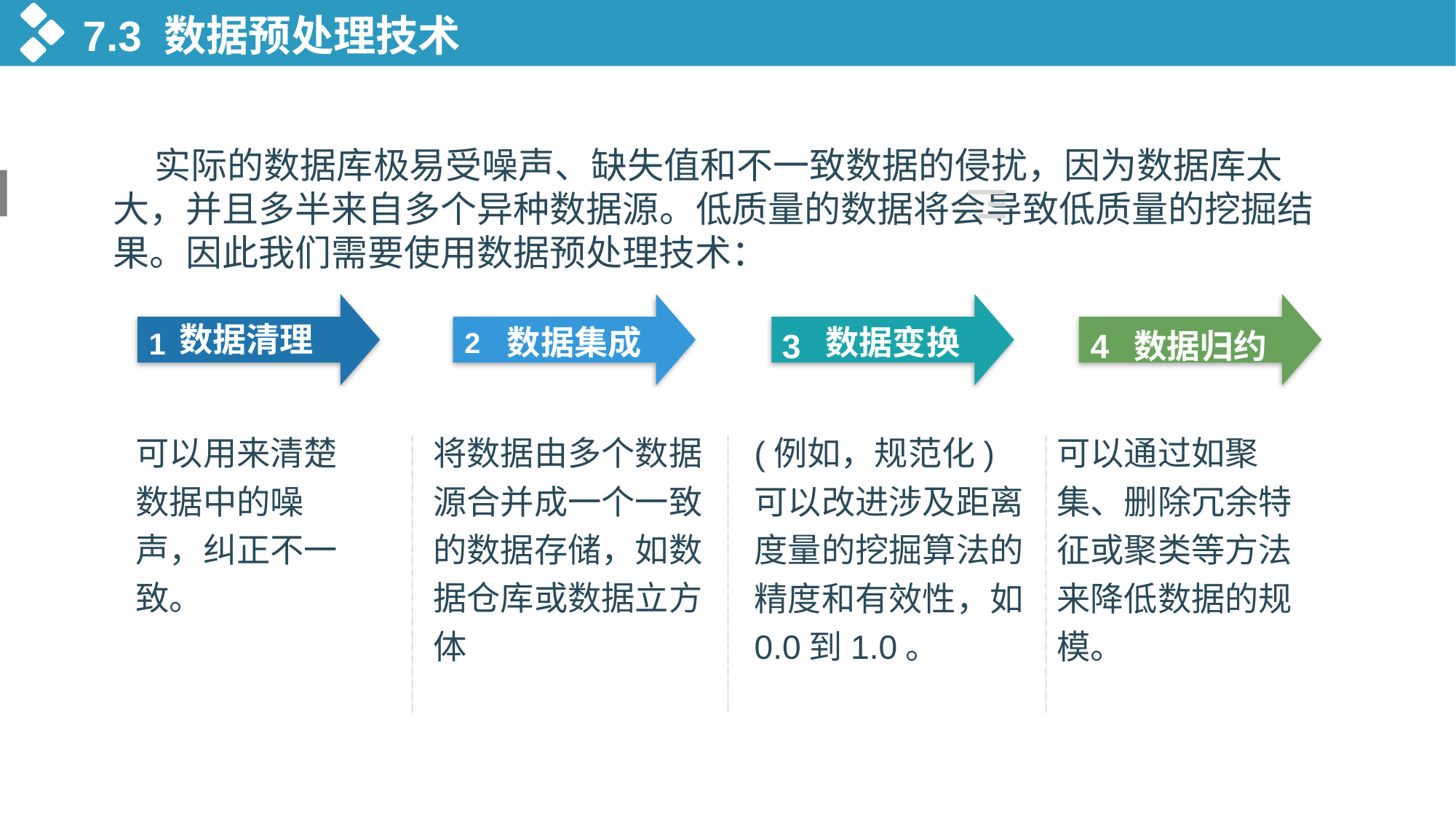

7.3 数据预处理技术

    实际的数据库极易受噪声、缺失值和不一致数据的侵扰，因为数据库太大，并且多半来自多个异种数据源。低质量的数据将会导致低质量的挖掘结果。因此我们需要使用数据预处理技术：

数据清理
数据集成
数据变换
数据归约
1
4
2
3
可以用来清楚数据中的噪声，纠正不一致。
将数据由多个数据源合并成一个一致的数据存储，如数据仓库或数据立方体
(例如，规范化)可以改进涉及距离度量的挖掘算法的精度和有效性，如0.0到1.0。
可以通过如聚集、删除冗余特征或聚类等方法来降低数据的规模。